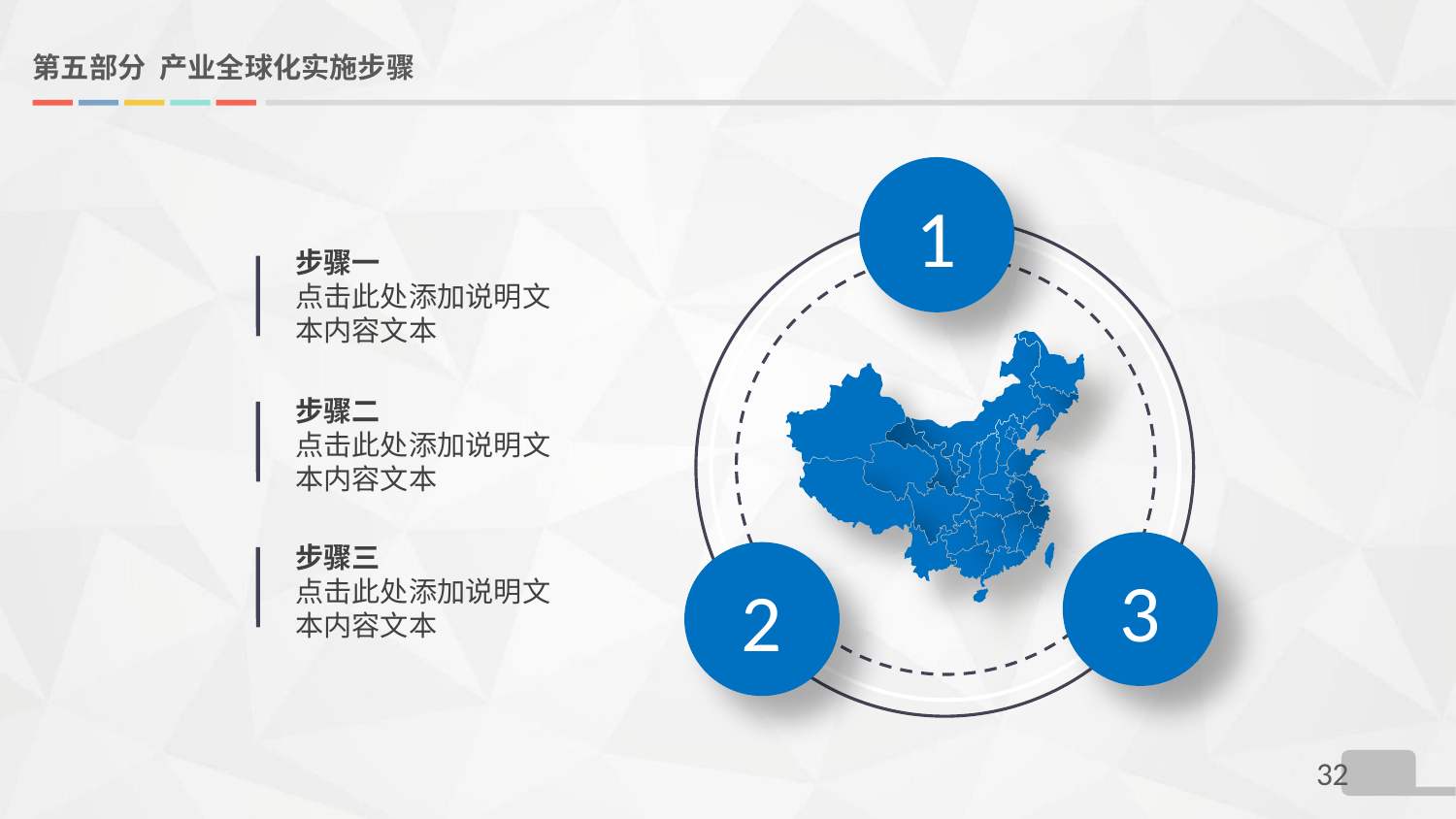

# 第五部分  产业全球化实施步骤
1

步骤一
点击此处添加说明文本内容文本

步骤二
点击此处添加说明文本内容文本

3
步骤三
点击此处添加说明文本内容文本

2